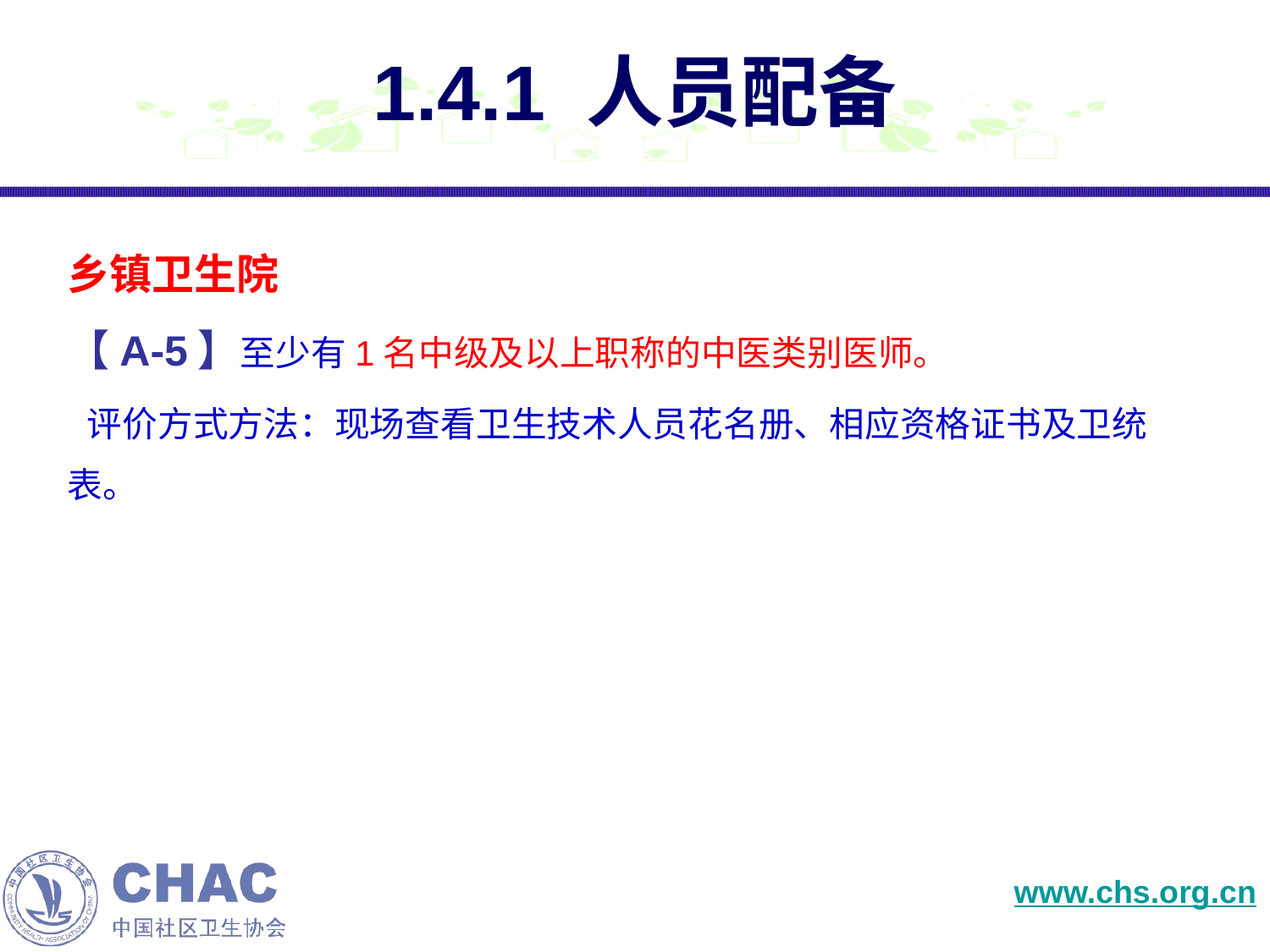

# 1.4.1 人员配备
乡镇卫生院
【A-5】至少有1名中级及以上职称的中医类别医师。
 评价方式方法：现场查看卫生技术人员花名册、相应资格证书及卫统表。